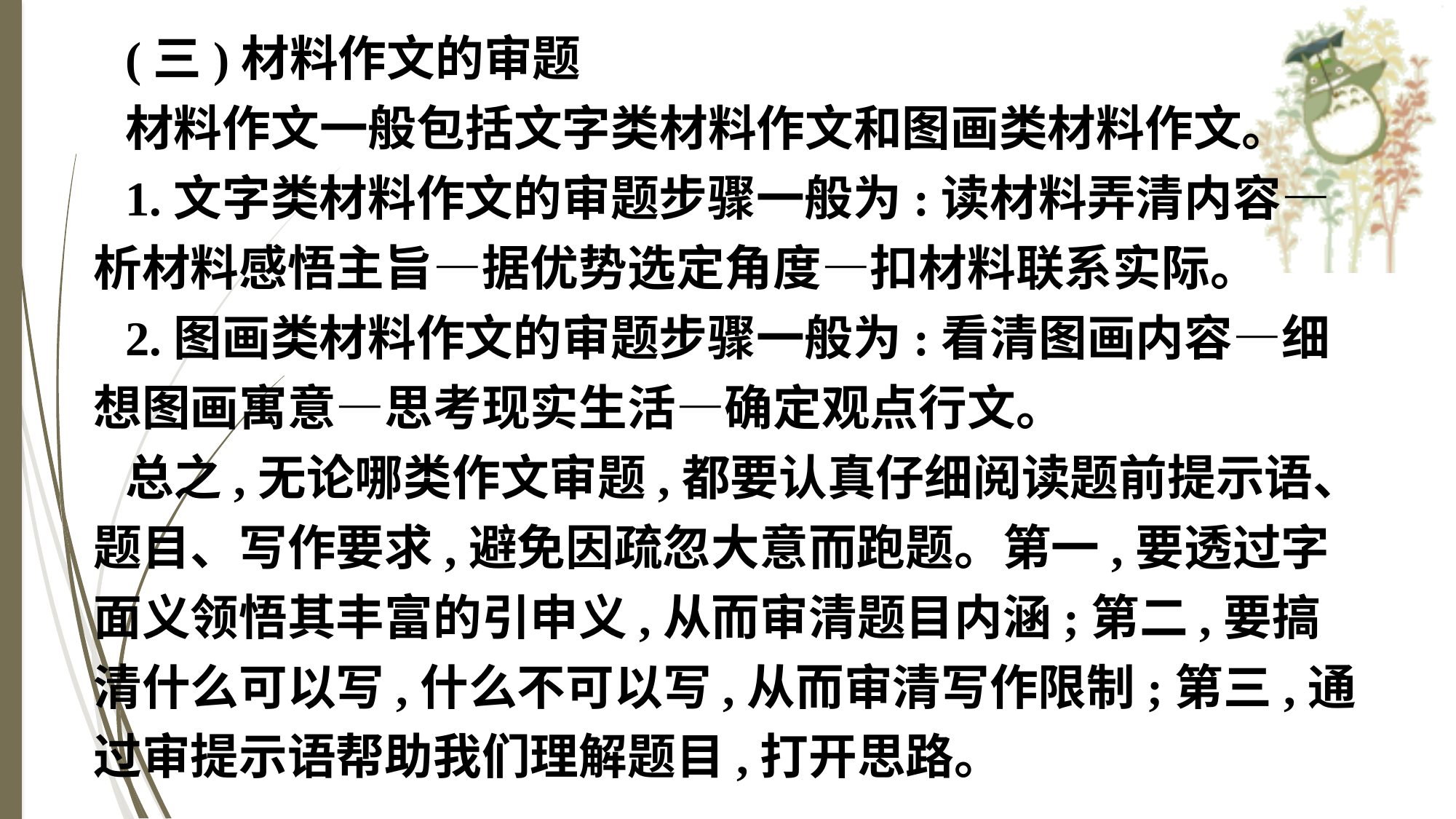

(三)材料作文的审题
材料作文一般包括文字类材料作文和图画类材料作文。
1.文字类材料作文的审题步骤一般为:读材料弄清内容—析材料感悟主旨—据优势选定角度—扣材料联系实际。
2.图画类材料作文的审题步骤一般为:看清图画内容—细想图画寓意—思考现实生活—确定观点行文。
总之,无论哪类作文审题,都要认真仔细阅读题前提示语、题目、写作要求,避免因疏忽大意而跑题。第一,要透过字面义领悟其丰富的引申义,从而审清题目内涵;第二,要搞清什么可以写,什么不可以写,从而审清写作限制;第三,通过审提示语帮助我们理解题目,打开思路。